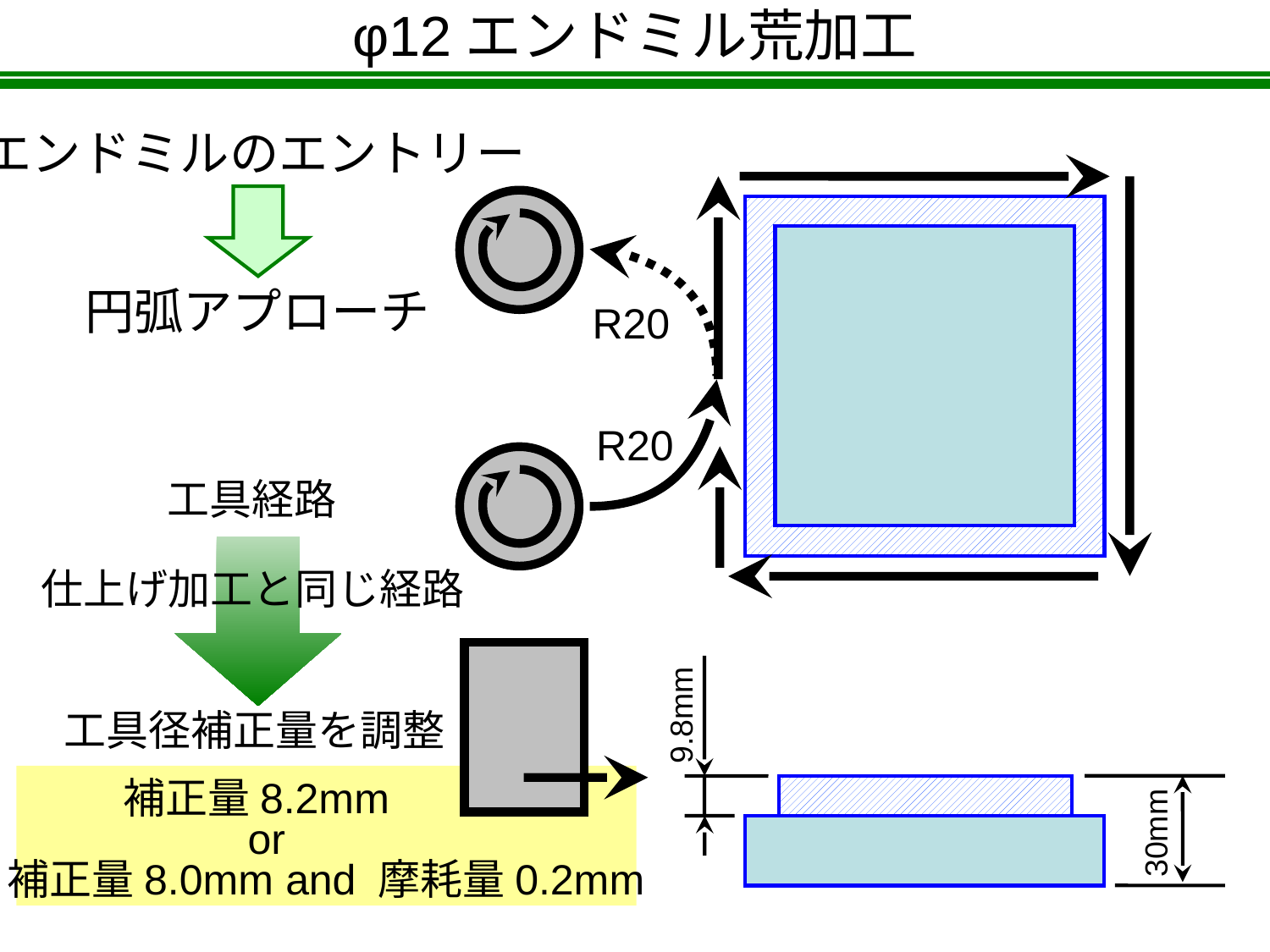

φ12エンドミル荒加工

エンドミルのエントリー

円弧アプローチ
R20

R20

工具経路

仕上げ加工と同じ経路

9.8mm
工具径補正量を調整
補正量8.2mm

30mm
or

補正量8.0mm and 摩耗量0.2mm